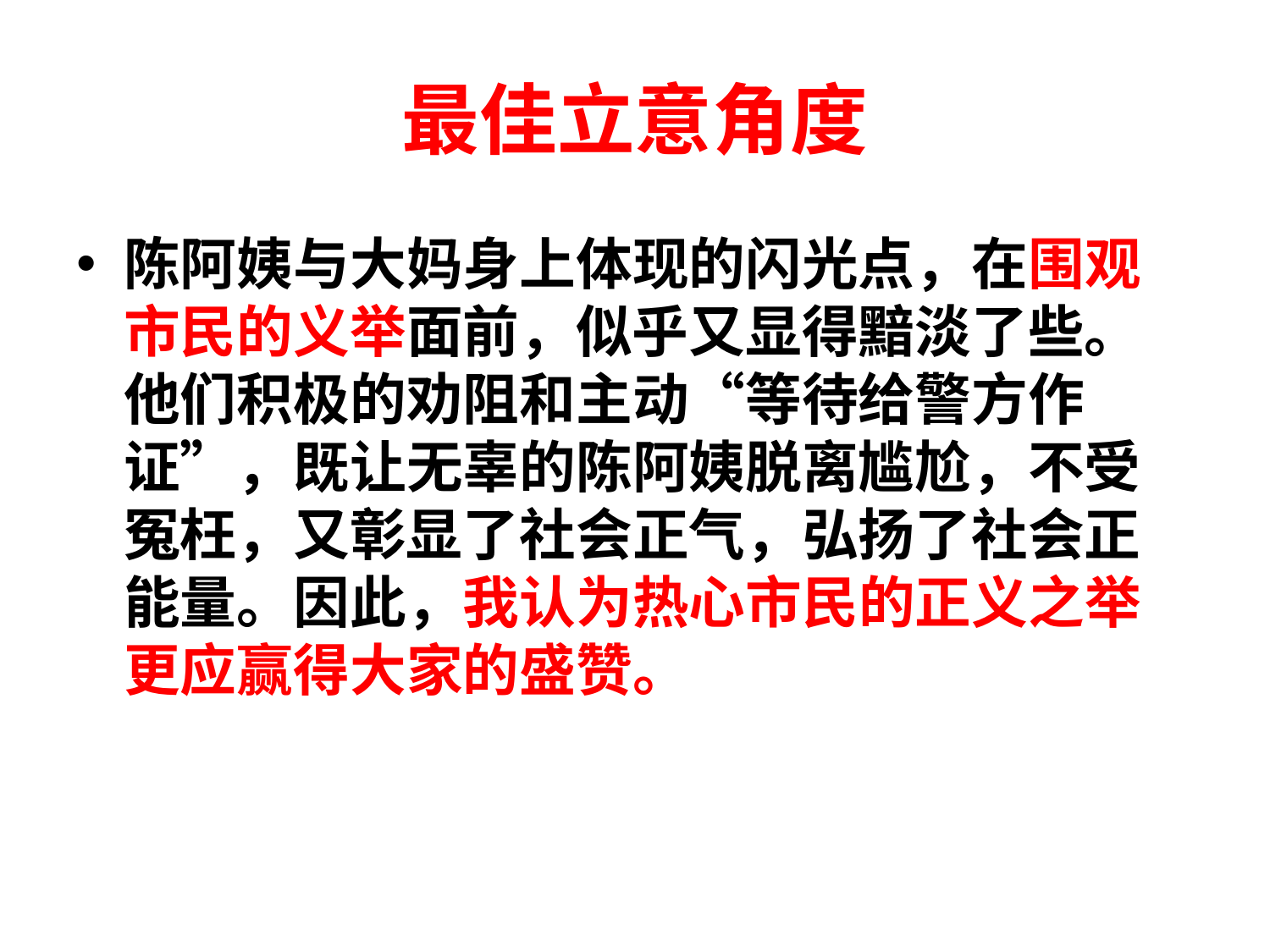

# 最佳立意角度
陈阿姨与大妈身上体现的闪光点，在围观市民的义举面前，似乎又显得黯淡了些。他们积极的劝阻和主动“等待给警方作证”，既让无辜的陈阿姨脱离尴尬，不受冤枉，又彰显了社会正气，弘扬了社会正能量。因此，我认为热心市民的正义之举更应赢得大家的盛赞。